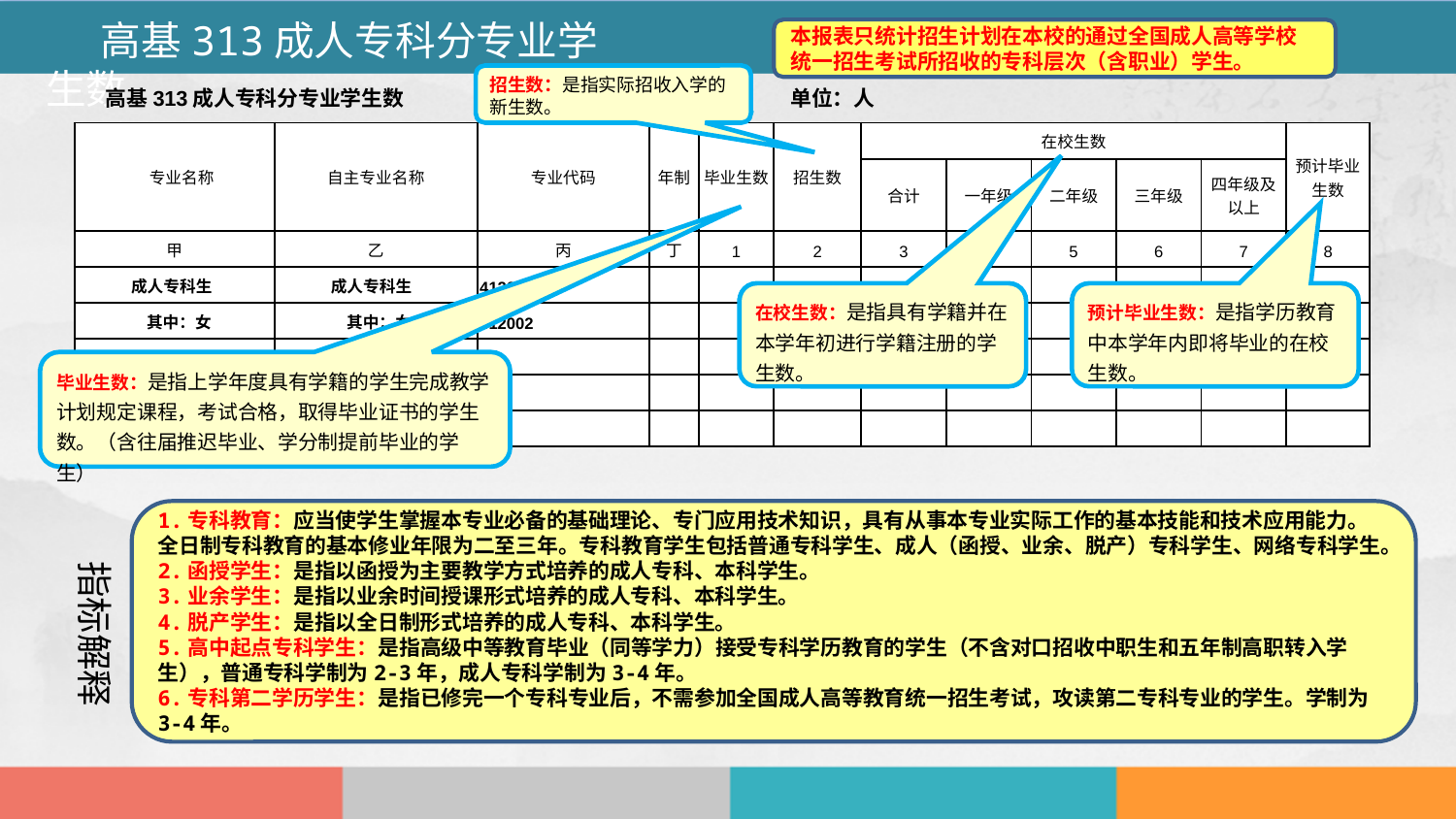

高基313成人专科分专业学生数
本报表只统计招生计划在本校的通过全国成人高等学校统一招生考试所招收的专科层次（含职业）学生。
招生数：是指实际招收入学的新生数。
高基313成人专科分专业学生数                                                                                单位：人

| 专业名称 | 自主专业名称 | 专业代码 | 年制 | 毕业生数 | 招生数 | 在校生数 |  |  |  |  | 预计毕业生数 |
| --- | --- | --- | --- | --- | --- | --- | --- | --- | --- | --- | --- |
|  |  |  |  |  |  | 合计 | 一年级 | 二年级 | 三年级 | 四年级及以上 |  |
| 甲 | 乙 | 丙 | 丁 | 1 | 2 | 3 | 4 | 5 | 6 | 7 | 8 |
| 成人专科生 | 成人专科生 | 41200 |  |  |  |  |  |  |  |  |  |
| 其中：女 | 其中：女 | 412002 |  |  |  |  |  |  |  |  |  |
|  |  |  |  |  |  |  |  |  |  |  |  |
|  |  |  |  |  |  |  |  |  |  |  |  |
|  |  |  |  |  |  |  |  |  |  |  |  |
在校生数：是指具有学籍并在本学年初进行学籍注册的学生数。
预计毕业生数：是指学历教育中本学年内即将毕业的在校生数。
毕业生数：是指上学年度具有学籍的学生完成教学计划规定课程，考试合格，取得毕业证书的学生数。（含往届推迟毕业、学分制提前毕业的学生）
1.专科教育：应当使学生掌握本专业必备的基础理论、专门应用技术知识，具有从事本专业实际工作的基本技能和技术应用能力。全日制专科教育的基本修业年限为二至三年。专科教育学生包括普通专科学生、成人（函授、业余、脱产）专科学生、网络专科学生。
2.函授学生：是指以函授为主要教学方式培养的成人专科、本科学生。
3.业余学生：是指以业余时间授课形式培养的成人专科、本科学生。
4.脱产学生：是指以全日制形式培养的成人专科、本科学生。
5.高中起点专科学生：是指高级中等教育毕业（同等学力）接受专科学历教育的学生（不含对口招收中职生和五年制高职转入学生），普通专科学制为2-3年，成人专科学制为3-4年。
6.专科第二学历学生：是指已修完一个专科专业后，不需参加全国成人高等教育统一招生考试，攻读第二专科专业的学生。学制为3-4年。
指标解释